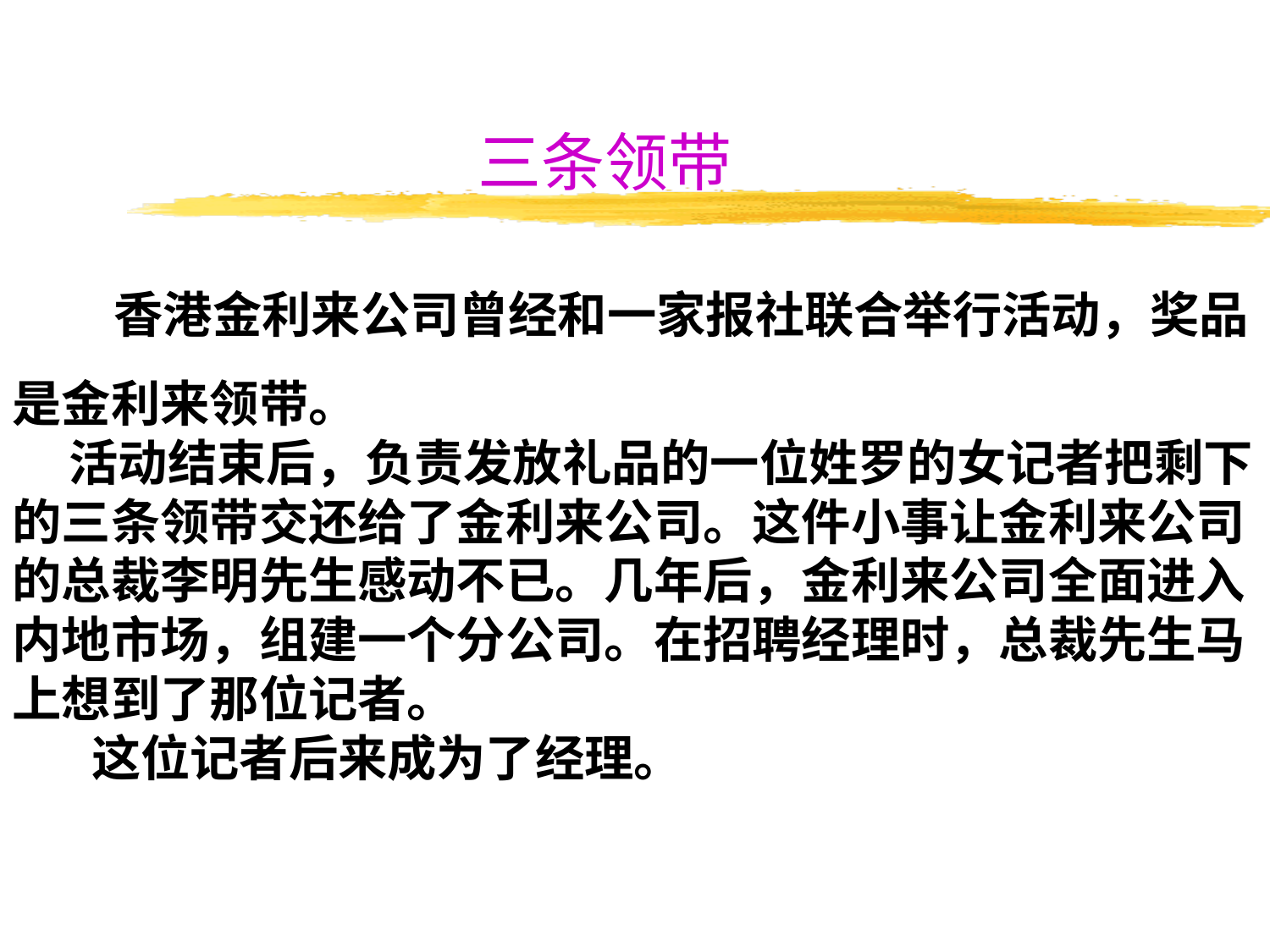

三条领带

        香港金利来公司曾经和一家报社联合举行活动，奖品是金利来领带。
    活动结束后，负责发放礼品的一位姓罗的女记者把剩下的三条领带交还给了金利来公司。这件小事让金利来公司的总裁李明先生感动不已。几年后，金利来公司全面进入内地市场，组建一个分公司。在招聘经理时，总裁先生马上想到了那位记者。
      这位记者后来成为了经理。